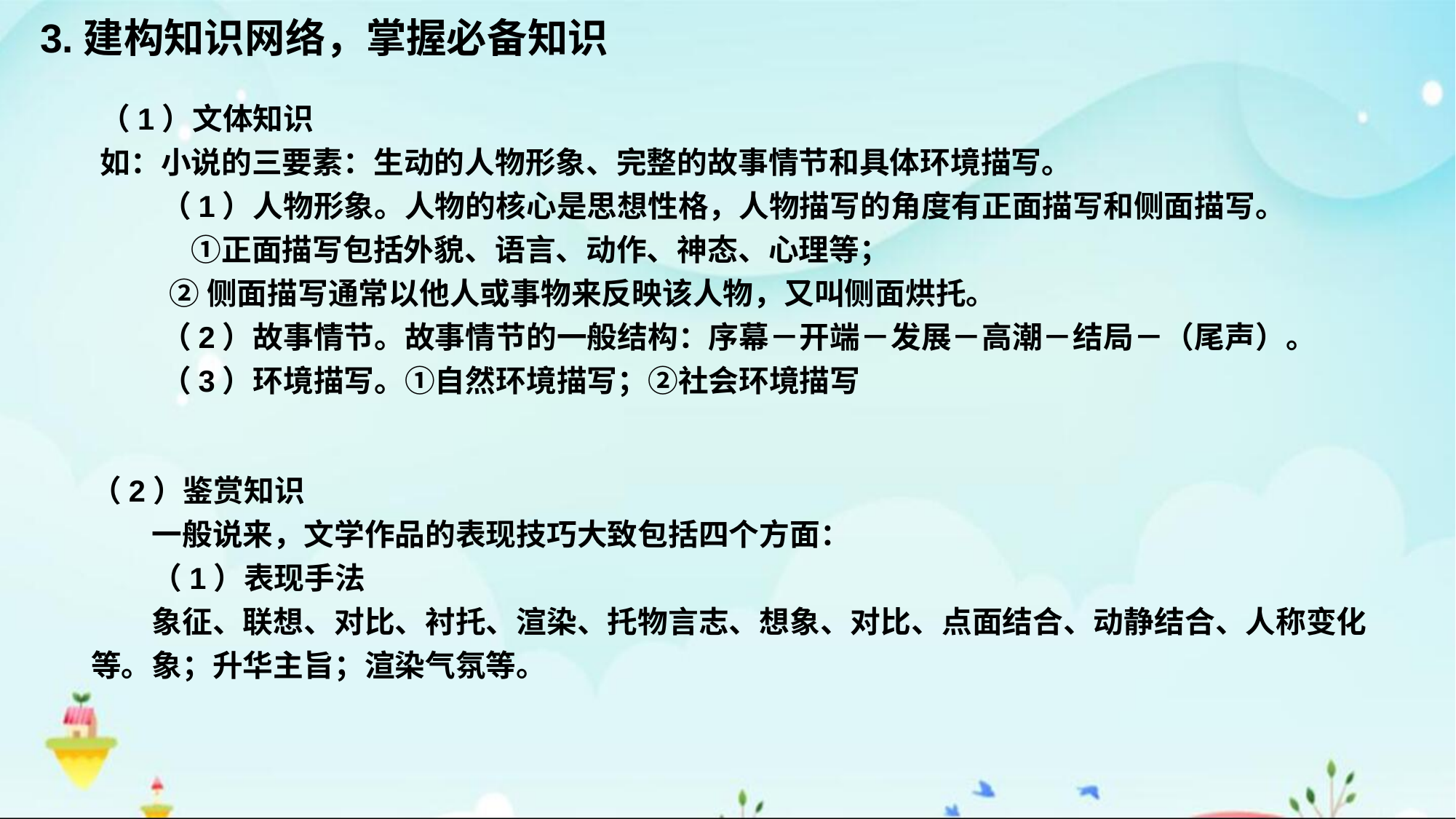

3.建构知识网络，掌握必备知识
（1）文体知识
如：小说的三要素：生动的人物形象、完整的故事情节和具体环境描写。
　　（1）人物形象。人物的核心是思想性格，人物描写的角度有正面描写和侧面描写。
　　　①正面描写包括外貌、语言、动作、神态、心理等；
          ②侧面描写通常以他人或事物来反映该人物，又叫侧面烘托。
　　（2）故事情节。故事情节的一般结构：序幕－开端－发展－高潮－结局－（尾声）。
　　（3）环境描写。①自然环境描写；②社会环境描写
（2）鉴赏知识
　　一般说来，文学作品的表现技巧大致包括四个方面：
　　（1）表现手法
　　象征、联想、对比、衬托、渲染、托物言志、想象、对比、点面结合、动静结合、人称变化等。象；升华主旨；渲染气氛等。